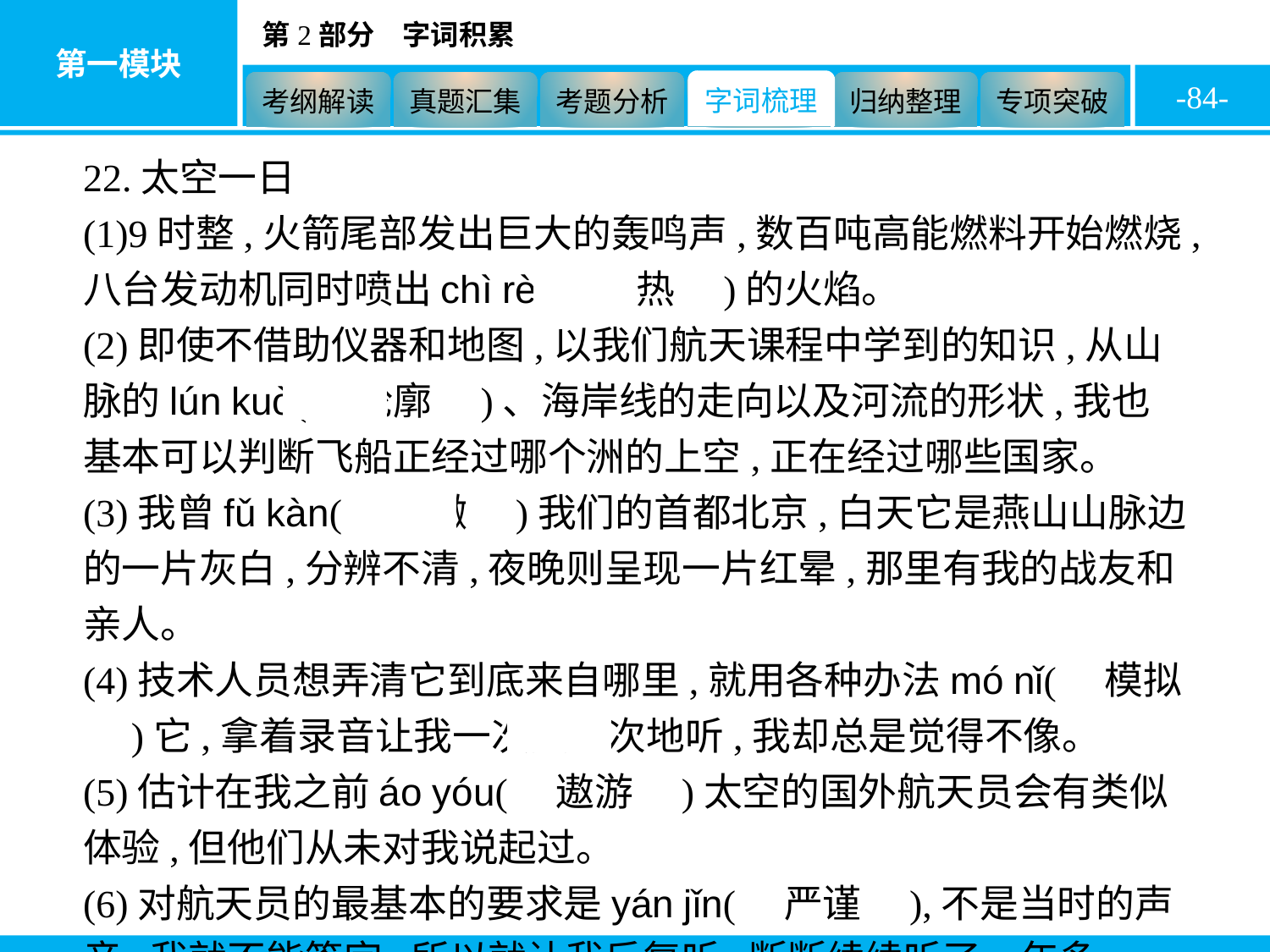

-84-
22.太空一日
(1)9时整,火箭尾部发出巨大的轰鸣声,数百吨高能燃料开始燃烧,八台发动机同时喷出chì rè(　炽热　)的火焰。
(2)即使不借助仪器和地图,以我们航天课程中学到的知识,从山脉的lún kuò(　轮廓　)、海岸线的走向以及河流的形状,我也基本可以判断飞船正经过哪个洲的上空,正在经过哪些国家。
(3)我曾fǔ kàn(　俯瞰　)我们的首都北京,白天它是燕山山脉边的一片灰白,分辨不清,夜晚则呈现一片红晕,那里有我的战友和亲人。
(4)技术人员想弄清它到底来自哪里,就用各种办法mó nǐ(　模拟　)它,拿着录音让我一次又一次地听,我却总是觉得不像。
(5)估计在我之前áo yóu(　遨游　)太空的国外航天员会有类似体验,但他们从未对我说起过。
(6)对航天员的最基本的要求是yán jǐn(　严谨　),不是当时的声音,我就不能签字,所以就让我反复听,断断续续听了一年多。